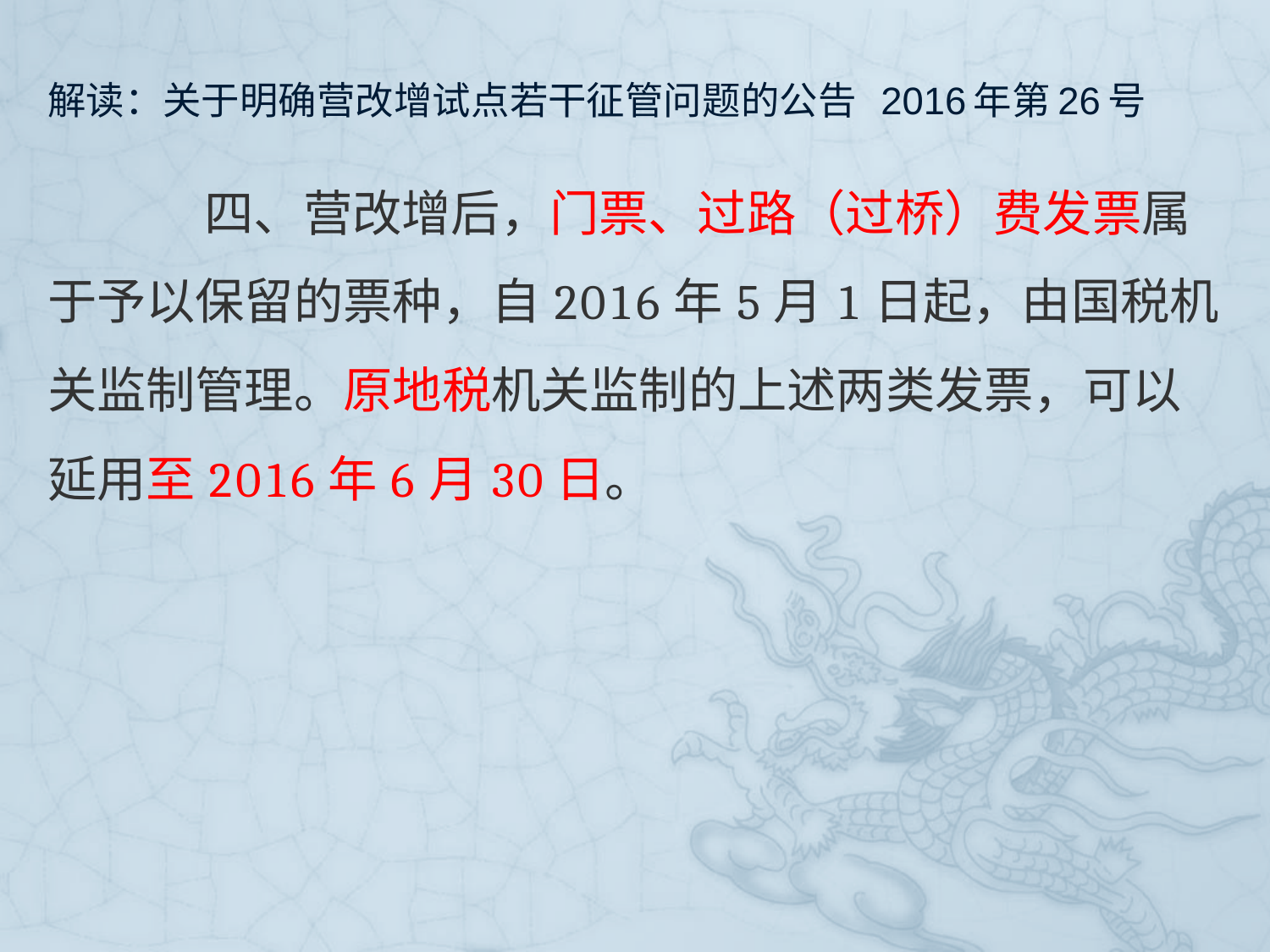

# 解读：关于明确营改增试点若干征管问题的公告  2016年第26号
　　四、营改增后，门票、过路（过桥）费发票属于予以保留的票种，自2016年5月1日起，由国税机关监制管理。原地税机关监制的上述两类发票，可以延用至2016年6月30日。